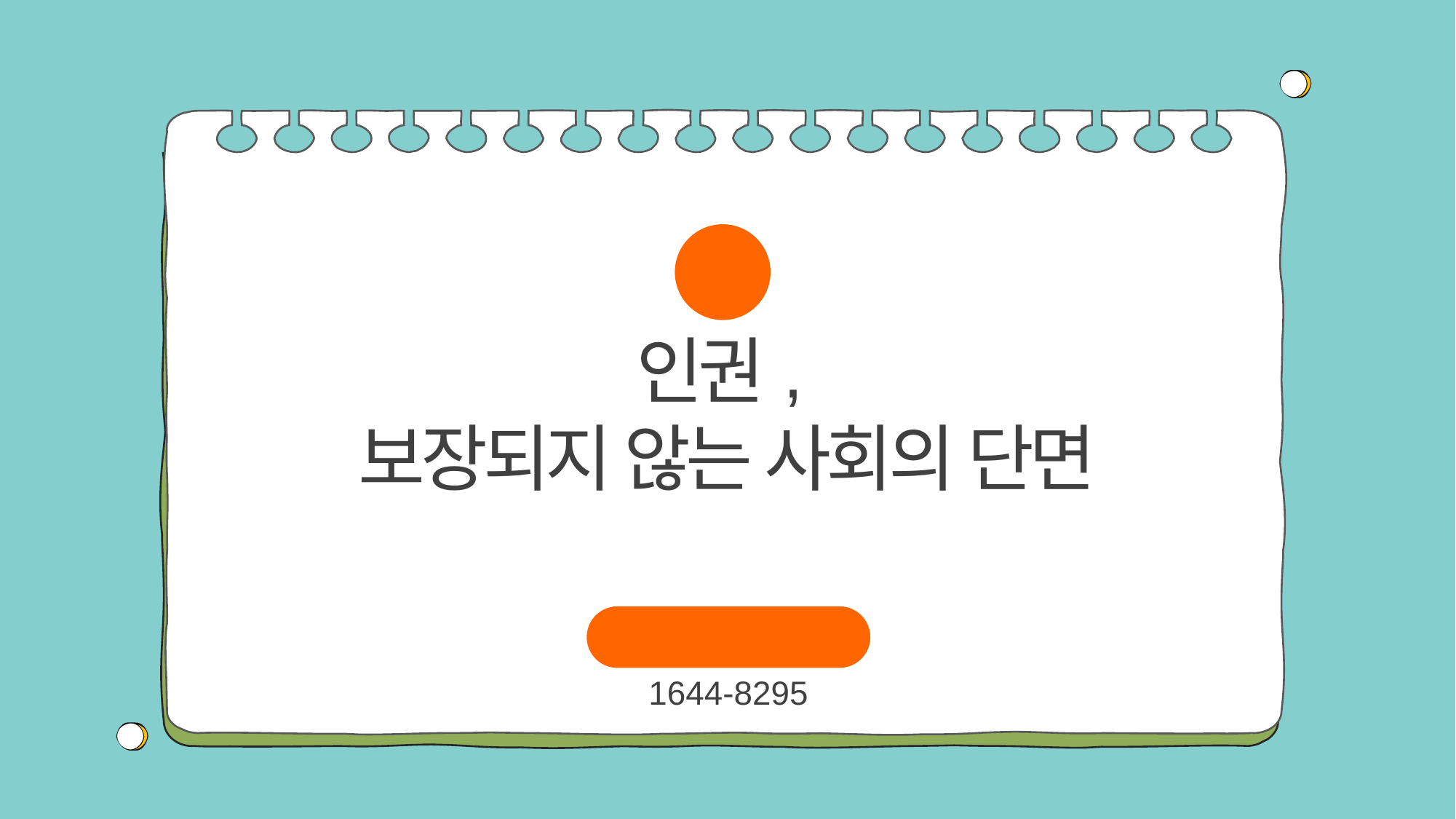

01
인권,
보장되지 않는 사회의 단면
장애인학대신고
1644-8295